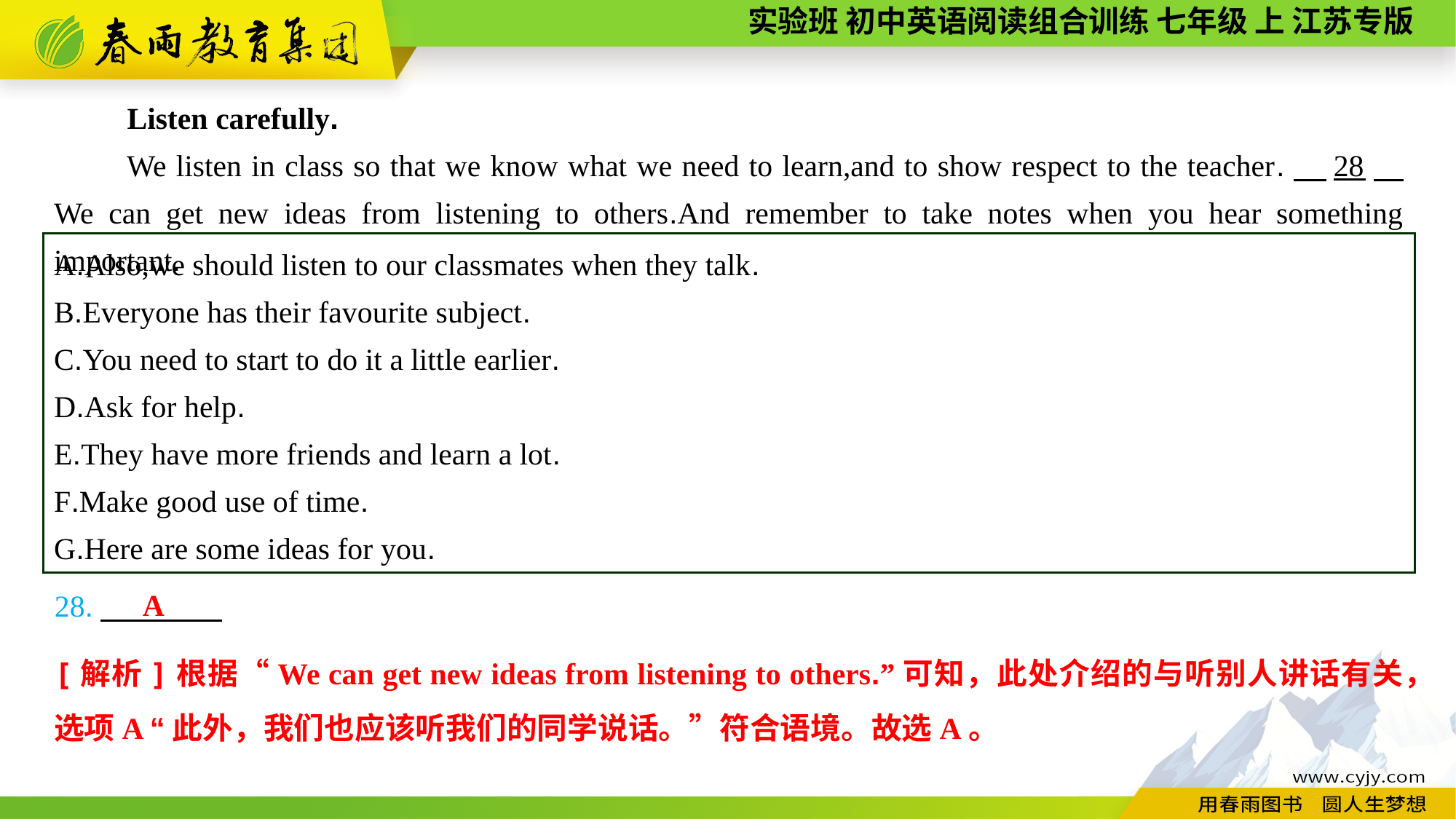

Listen carefully.
We listen in class so that we know what we need to learn,and to show respect to the teacher.　28　 We can get new ideas from listening to others.And remember to take notes when you hear something important.
A.Also,we should listen to our classmates when they talk.
B.Everyone has their favourite subject.
C.You need to start to do it a little earlier.
D.Ask for help.
E.They have more friends and learn a lot.
F.Make good use of time.
G.Here are some ideas for you.

A
28.
[解析]根据“We can get new ideas from listening to others.”可知，此处介绍的与听别人讲话有关，选项A “此外，我们也应该听我们的同学说话。”符合语境。故选A。